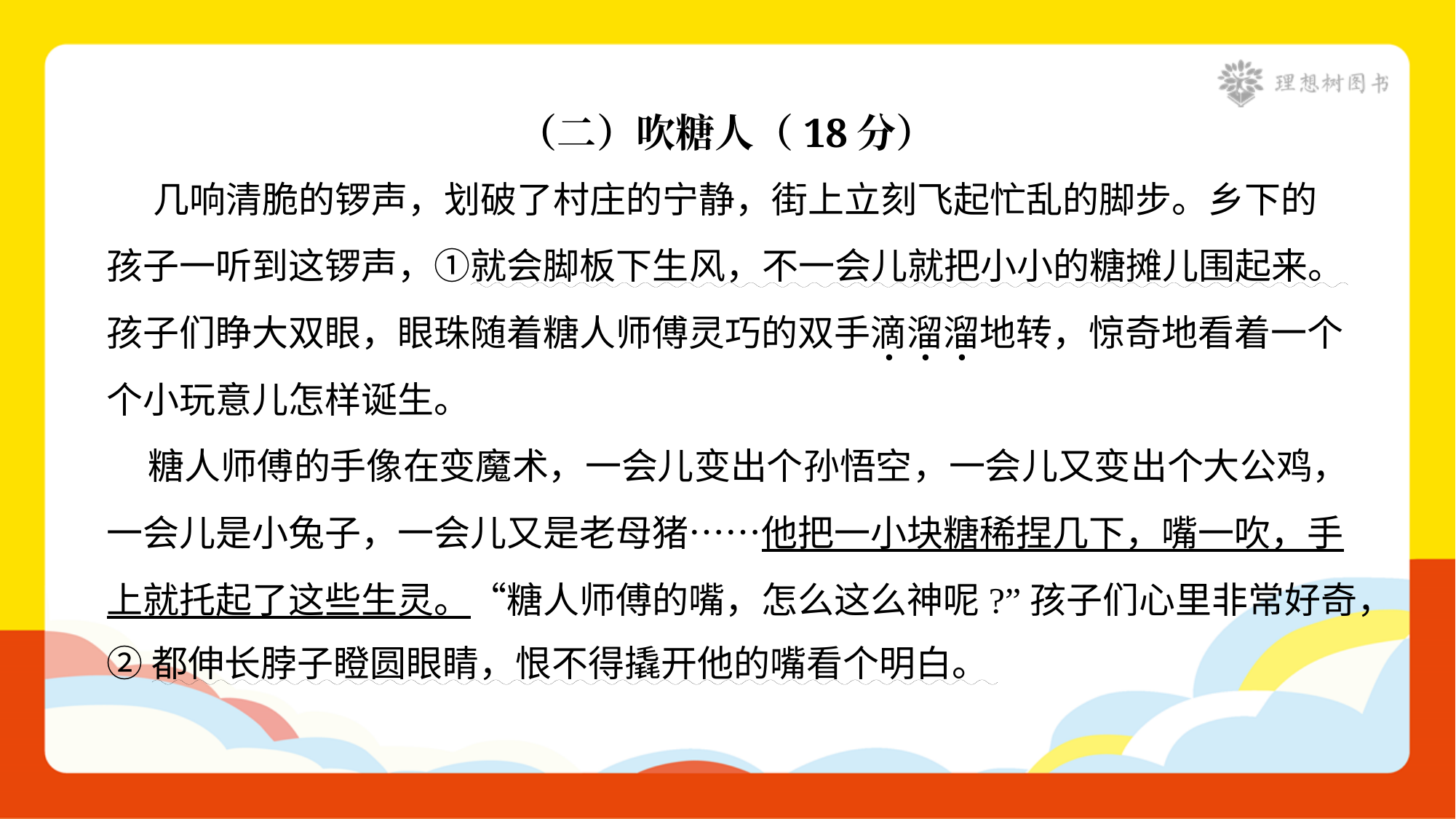

（二）吹糖人（18分）
    几响清脆的锣声，划破了村庄的宁静，街上立刻飞起忙乱的脚步。乡下的
孩子一听到这锣声，①就会脚板下生风，不一会儿就把小小的糖摊儿围起来。
孩子们睁大双眼，眼珠随着糖人师傅灵巧的双手滴溜溜地转，惊奇地看着一个
个小玩意儿怎样诞生。
    糖人师傅的手像在变魔术，一会儿变出个孙悟空，一会儿又变出个大公鸡，
一会儿是小兔子，一会儿又是老母猪……他把一小块糖稀捏几下，嘴一吹，手
上就托起了这些生灵。“糖人师傅的嘴，怎么这么神呢?”孩子们心里非常好奇，
②都伸长脖子瞪圆眼睛，恨不得撬开他的嘴看个明白。